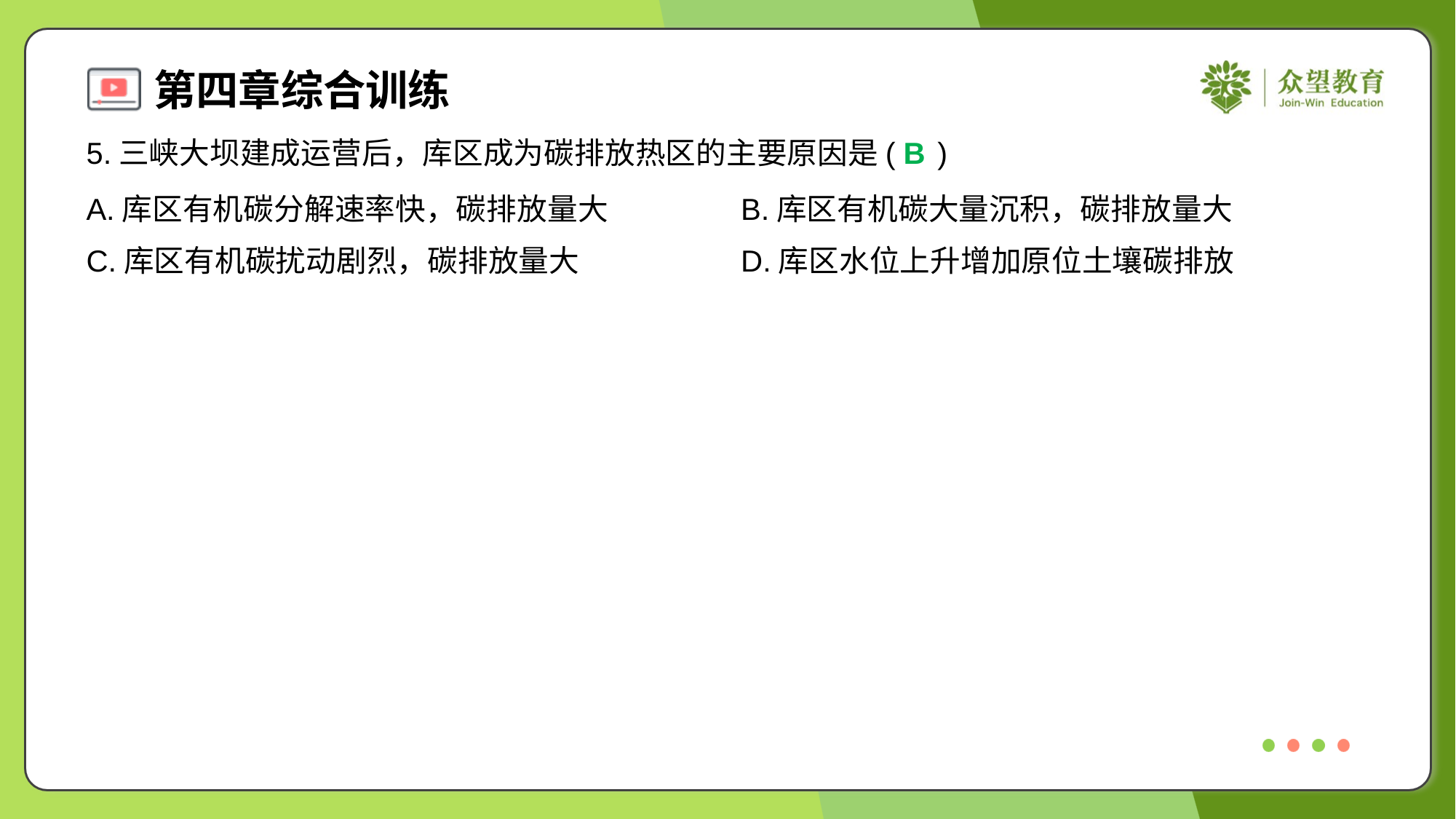

5.三峡大坝建成运营后，库区成为碳排放热区的主要原因是(     )
B
A.库区有机碳分解速率快，碳排放量大	B.库区有机碳大量沉积，碳排放量大
C.库区有机碳扰动剧烈，碳排放量大	D.库区水位上升增加原位土壤碳排放